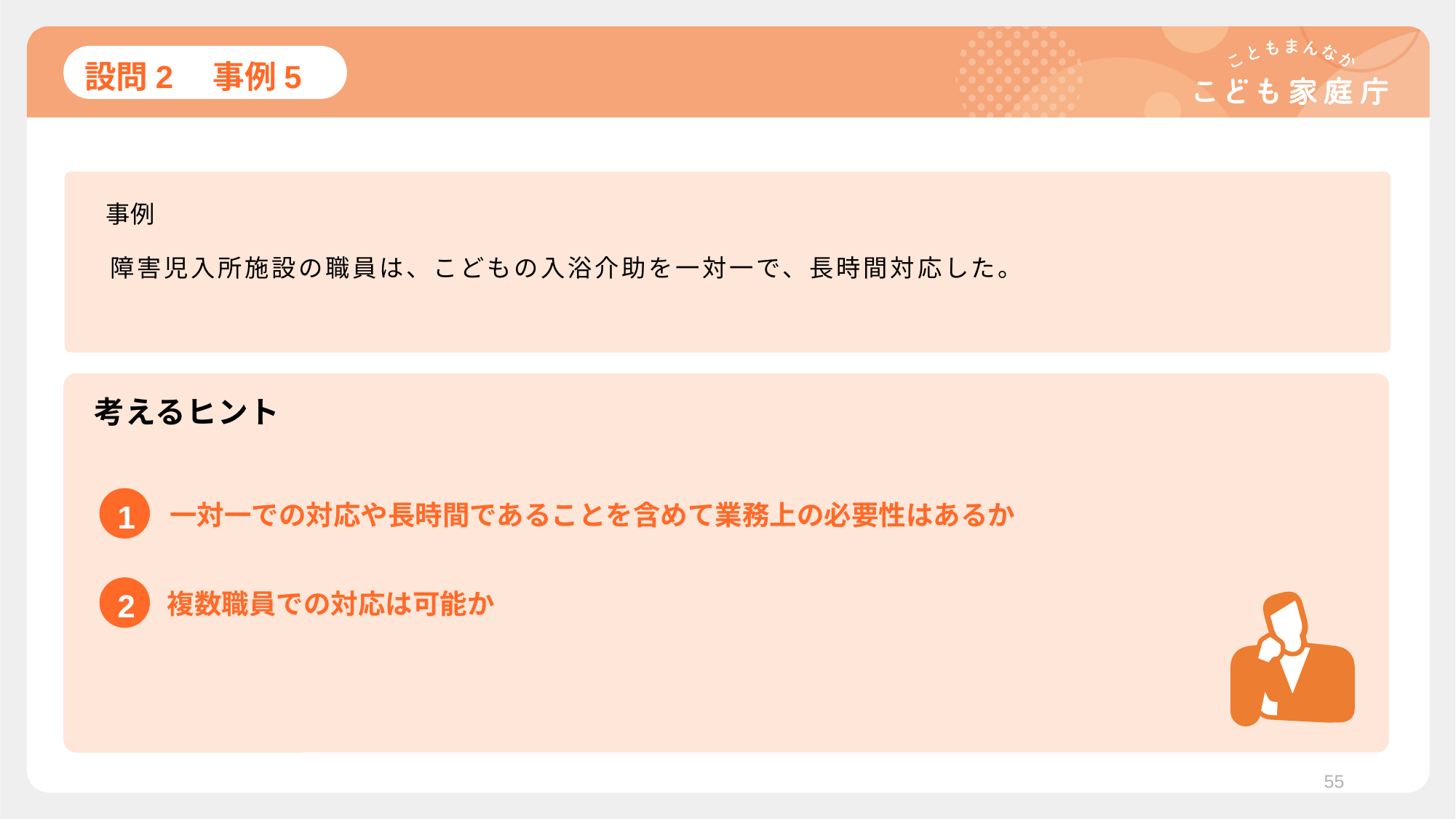

# 設問2　事例5

事例
障害児入所施設の職員は、こどもの入浴介助を一対一で、長時間対応した。

考えるヒント
1
一対一での対応や長時間であることを含めて業務上の必要性はあるか
2
複数職員での対応は可能か

55